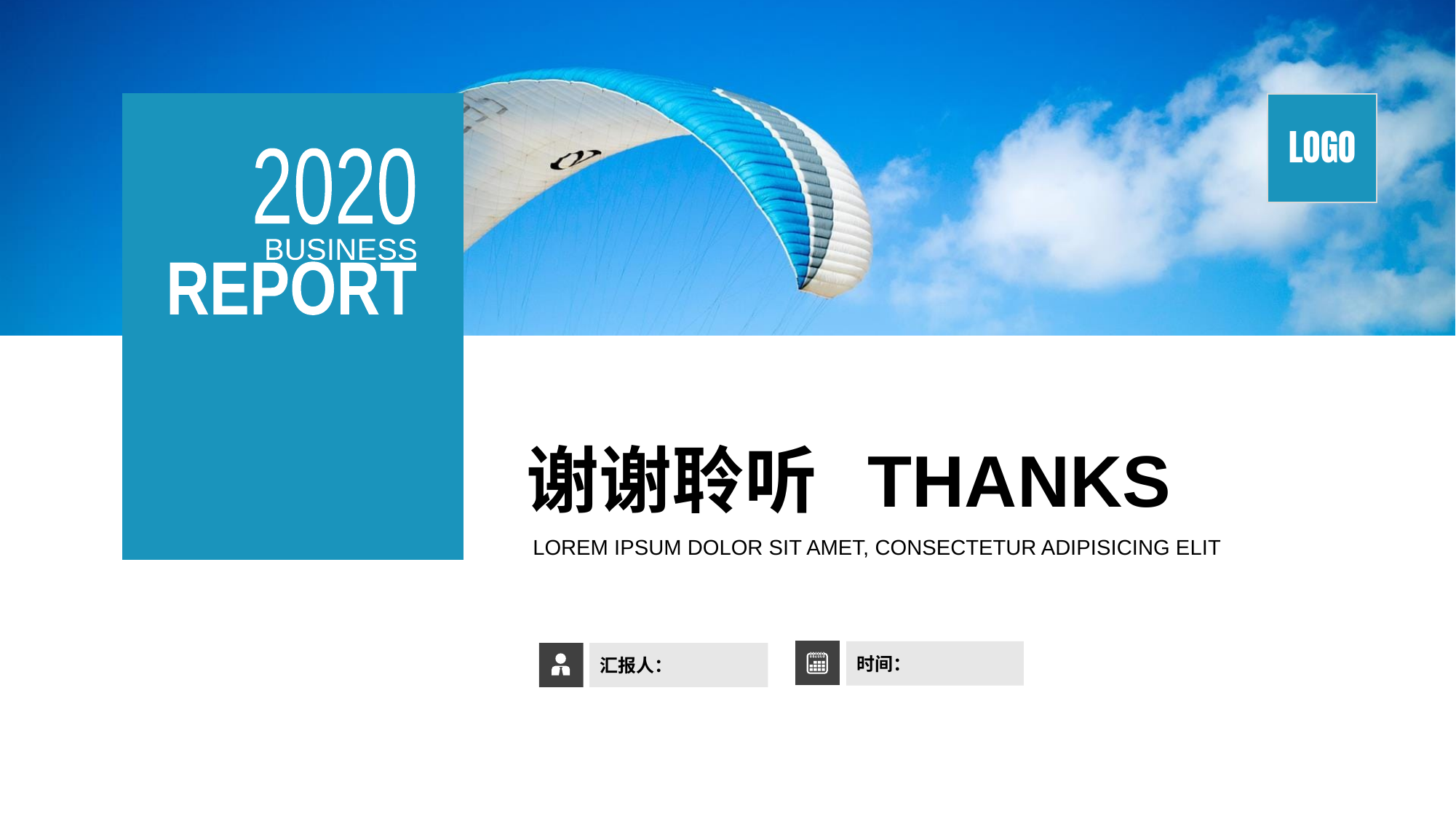

LOGO
2020
BUSINESS
REPORT
谢谢聆听  THANKS
LOREM IPSUM DOLOR SIT AMET, CONSECTETUR ADIPISICING ELIT

时间：

汇报人：